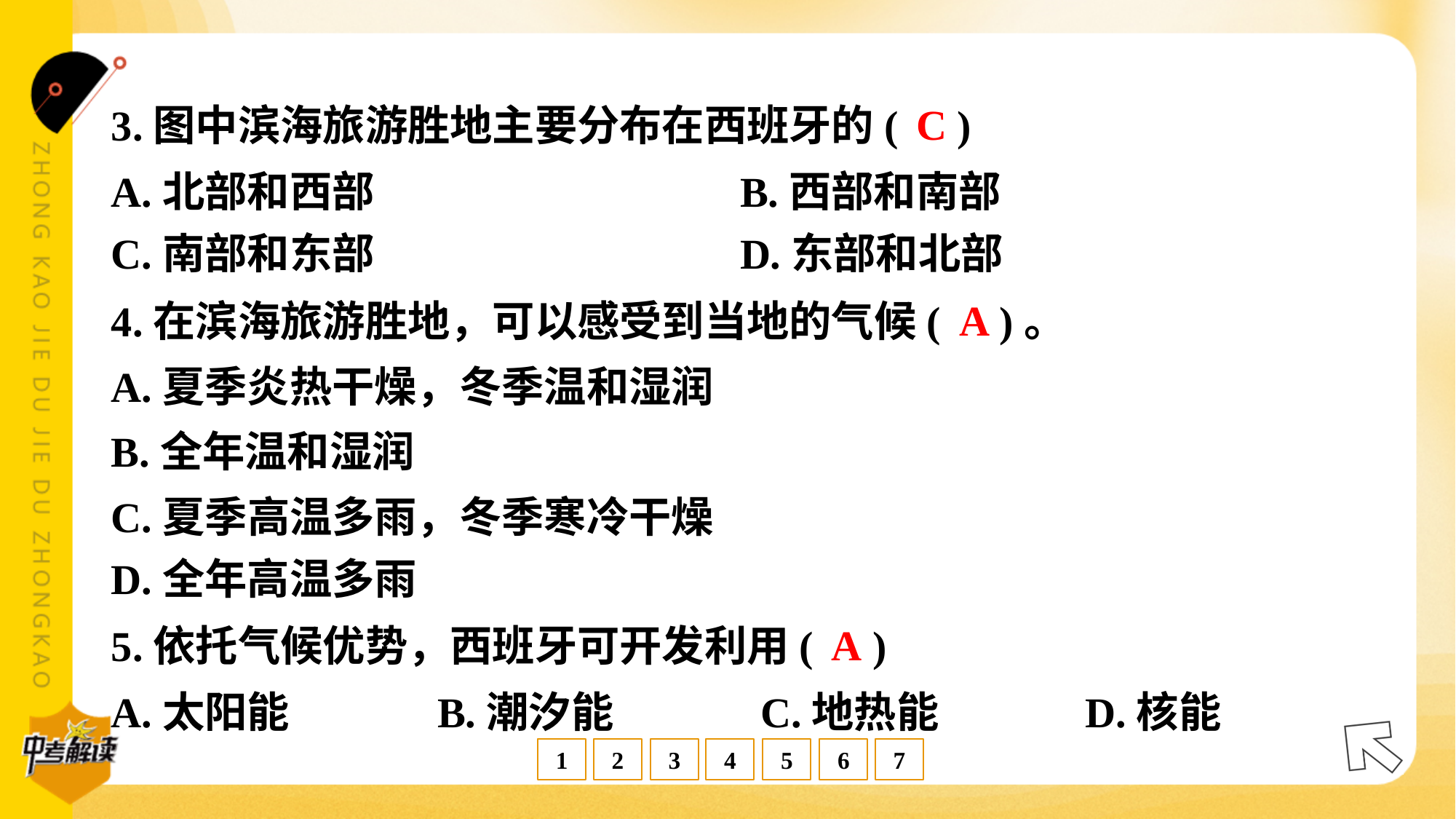

C
3.图中滨海旅游胜地主要分布在西班牙的(     )
A.北部和西部	B.西部和南部
C.南部和东部	D.东部和北部
A
4.在滨海旅游胜地，可以感受到当地的气候(     )。
A.夏季炎热干燥，冬季温和湿润
B.全年温和湿润
C.夏季高温多雨，冬季寒冷干燥
D.全年高温多雨
A
5.依托气候优势，西班牙可开发利用(     )
A.太阳能	B.潮汐能	C.地热能	D.核能